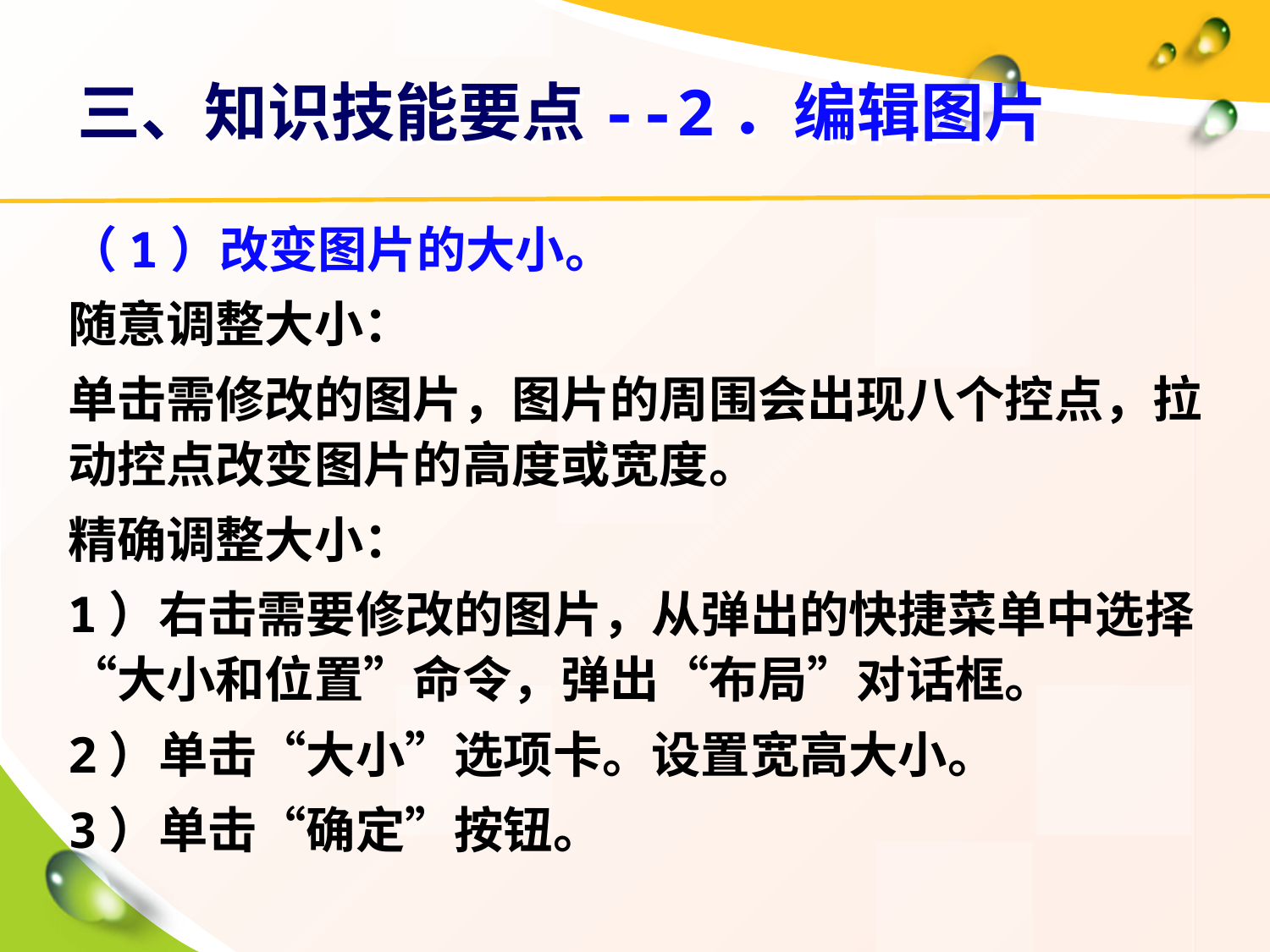

# 三、知识技能要点--2．编辑图片
（1）改变图片的大小。
随意调整大小：
单击需修改的图片，图片的周围会出现八个控点，拉动控点改变图片的高度或宽度。
精确调整大小：
1）右击需要修改的图片，从弹出的快捷菜单中选择“大小和位置”命令，弹出“布局”对话框。
2）单击“大小”选项卡。设置宽高大小。
3）单击“确定”按钮。